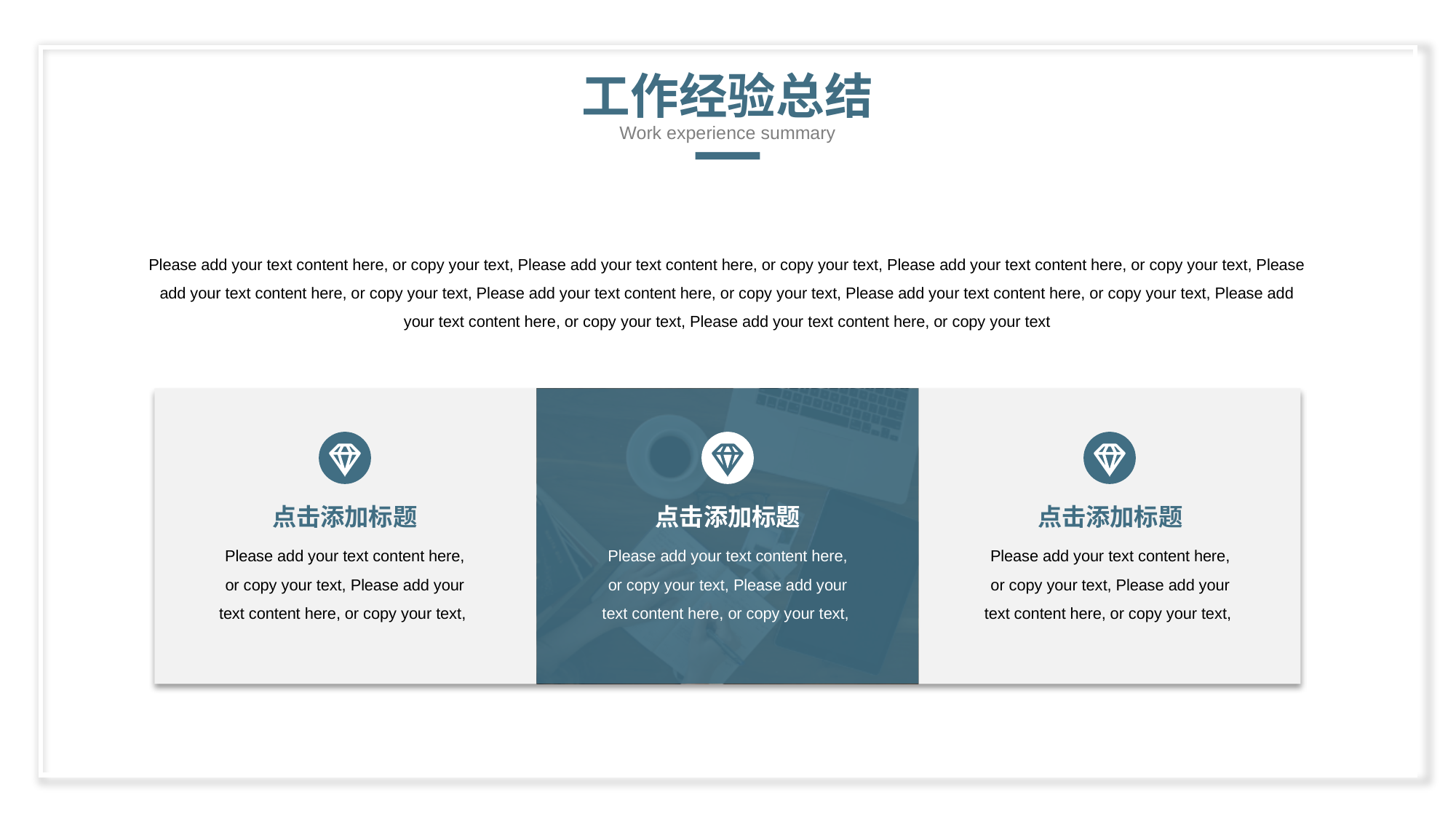

工作经验总结
Work experience summary

Please add your text content here, or copy your text, Please add your text content here, or copy your text, Please add your text content here, or copy your text, Please add your text content here, or copy your text, Please add your text content here, or copy your text, Please add your text content here, or copy your text, Please add your text content here, or copy your text, Please add your text content here, or copy your text

点击添加标题
点击添加标题
点击添加标题
Please add your text content here, or copy your text, Please add your text content here, or copy your text,
Please add your text content here, or copy your text, Please add your text content here, or copy your text,
Please add your text content here, or copy your text, Please add your text content here, or copy your text,